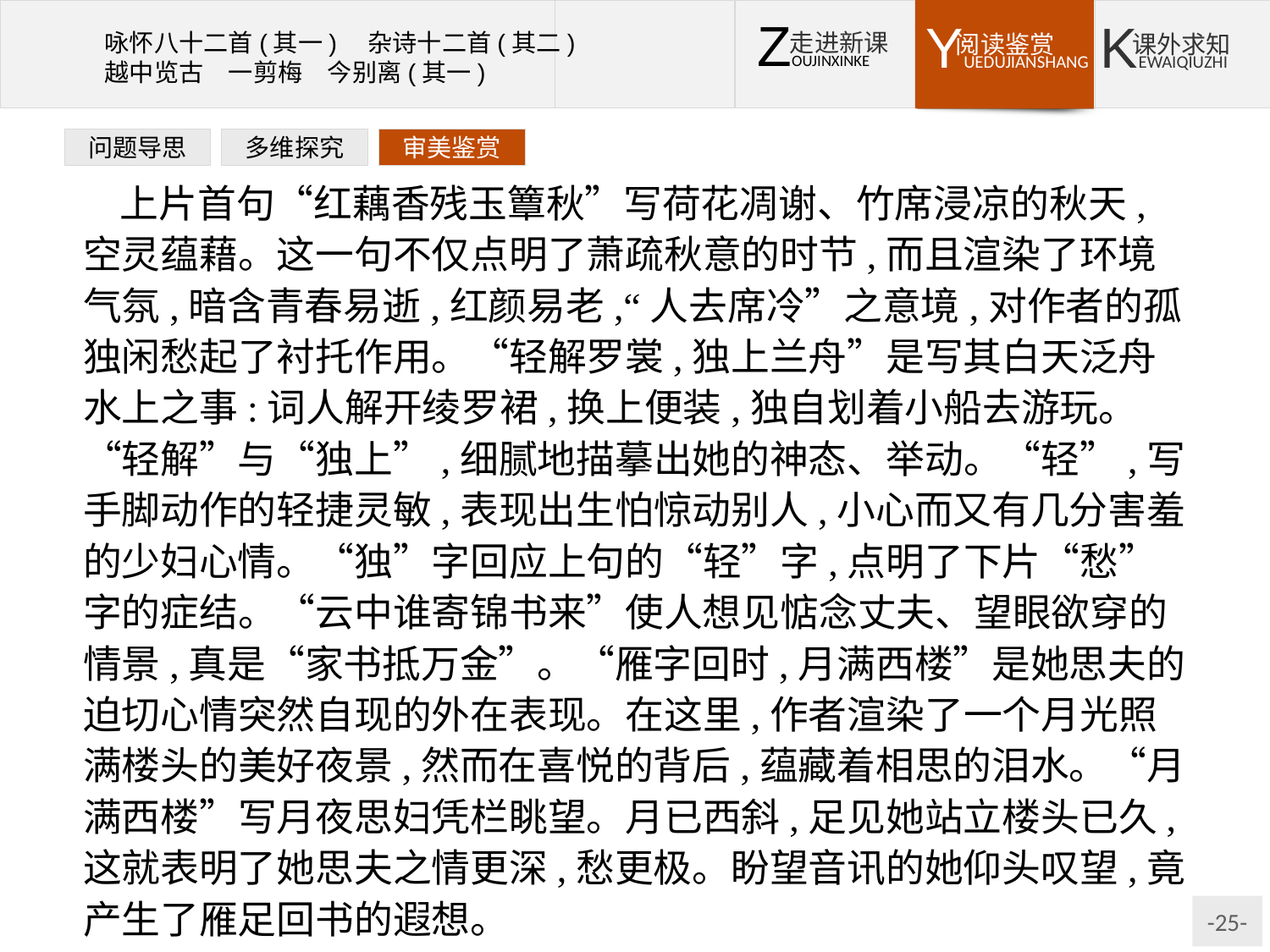

问题导思
多维探究
审美鉴赏
上片首句“红藕香残玉簟秋”写荷花凋谢、竹席浸凉的秋天,空灵蕴藉。这一句不仅点明了萧疏秋意的时节,而且渲染了环境气氛,暗含青春易逝,红颜易老,“人去席冷”之意境,对作者的孤独闲愁起了衬托作用。“轻解罗裳,独上兰舟”是写其白天泛舟水上之事:词人解开绫罗裙,换上便装,独自划着小船去游玩。“轻解”与“独上”,细腻地描摹出她的神态、举动。“轻”,写手脚动作的轻捷灵敏,表现出生怕惊动别人,小心而又有几分害羞的少妇心情。“独”字回应上句的“轻”字,点明了下片“愁”字的症结。“云中谁寄锦书来”使人想见惦念丈夫、望眼欲穿的情景,真是“家书抵万金”。“雁字回时,月满西楼”是她思夫的迫切心情突然自现的外在表现。在这里,作者渲染了一个月光照满楼头的美好夜景,然而在喜悦的背后,蕴藏着相思的泪水。“月满西楼”写月夜思妇凭栏眺望。月已西斜,足见她站立楼头已久,这就表明了她思夫之情更深,愁更极。盼望音讯的她仰头叹望,竟产生了雁足回书的遐想。